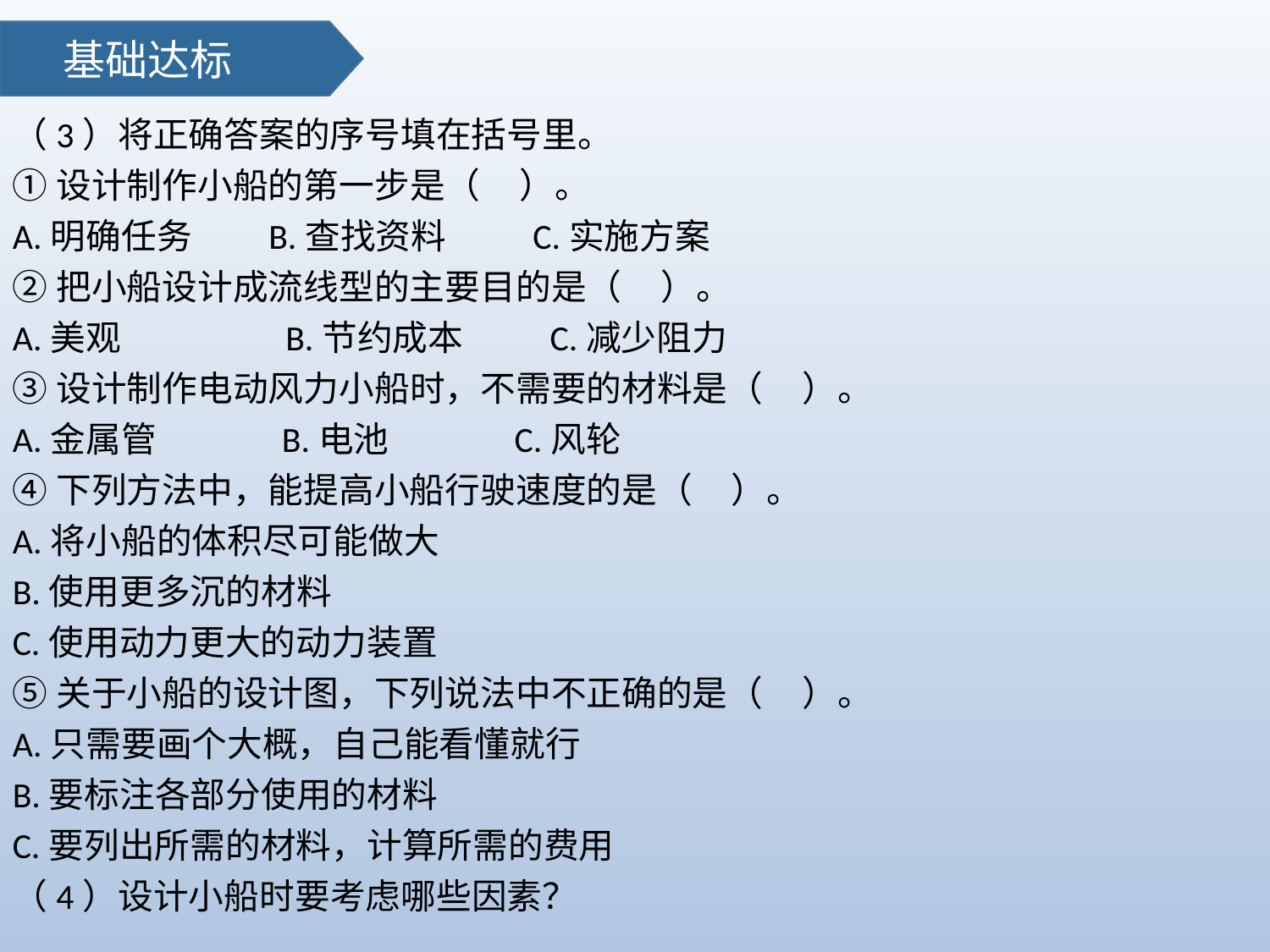

基础达标
（3）将正确答案的序号填在括号里。
①设计制作小船的第一步是（    ）。
A.明确任务       B.查找资料        C.实施方案
②把小船设计成流线型的主要目的是（    ）。
A.美观                B.节约成本        C.减少阻力
③设计制作电动风力小船时，不需要的材料是（    ）。
A.金属管            B.电池            C.风轮
④下列方法中，能提高小船行驶速度的是（    ）。
A.将小船的体积尽可能做大
B.使用更多沉的材料
C.使用动力更大的动力装置
⑤关于小船的设计图，下列说法中不正确的是（    ）。
A.只需要画个大概，自己能看懂就行
B.要标注各部分使用的材料
C.要列出所需的材料，计算所需的费用
（4）设计小船时要考虑哪些因素？